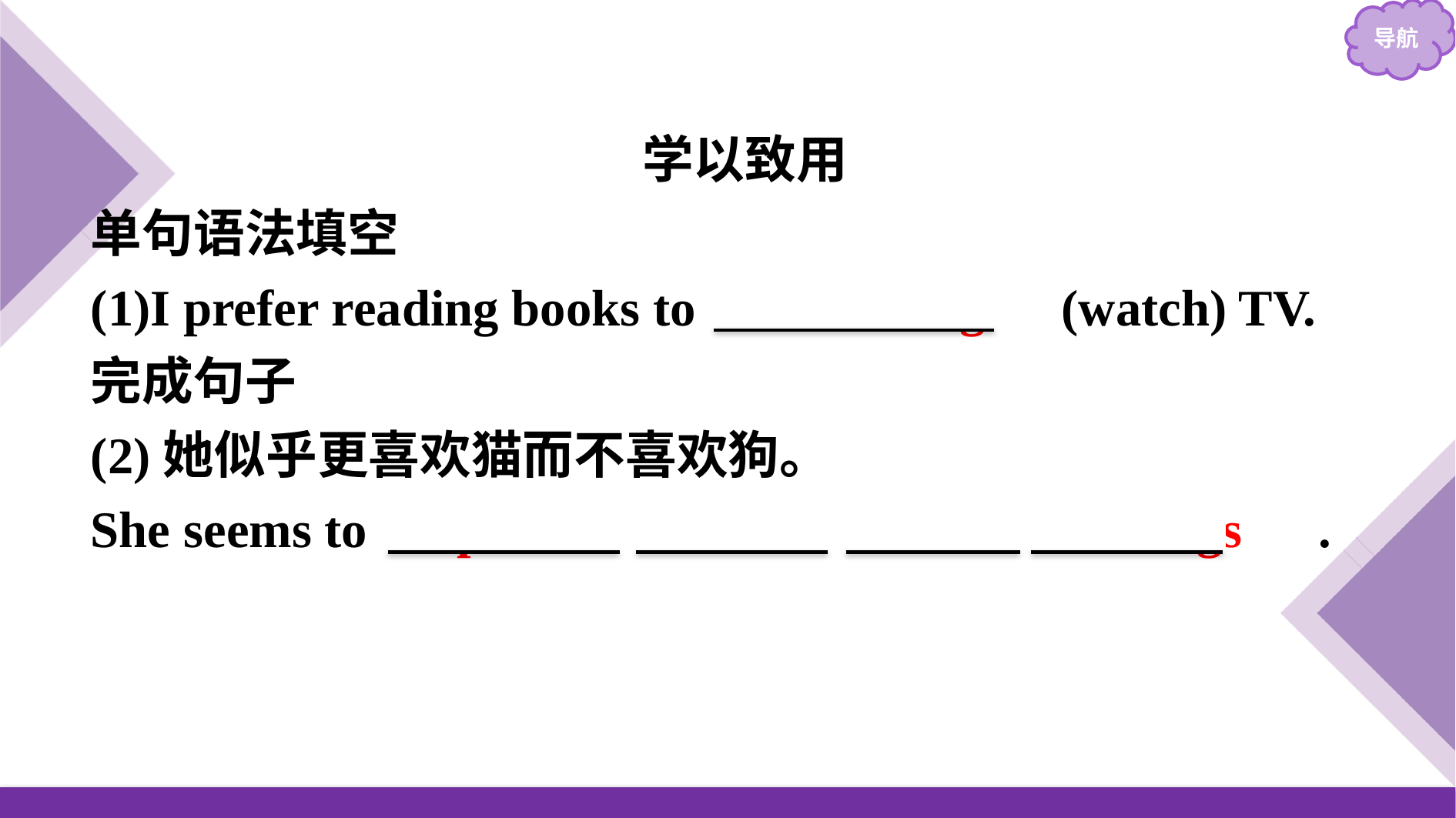

学以致用
单句语法填空
(1)I prefer reading books to 　watching　(watch) TV.
完成句子
(2)她似乎更喜欢猫而不喜欢狗。
She seems to 　prefer　 　cats　 　to　 　dogs　.